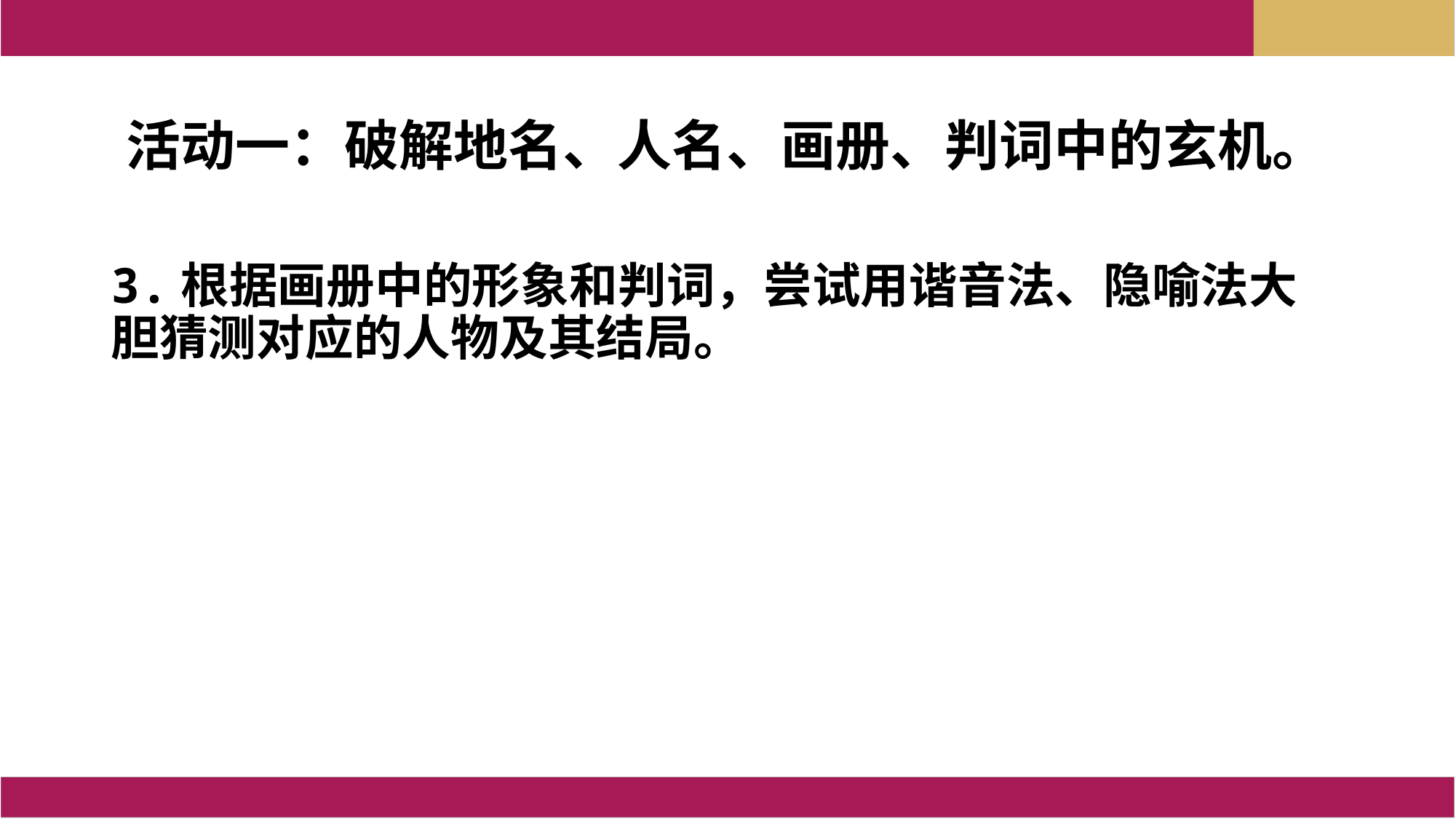

活动一：破解地名、人名、画册、判词中的玄机。

3.根据画册中的形象和判词，尝试用谐音法、隐喻法大胆猜测对应的人物及其结局。